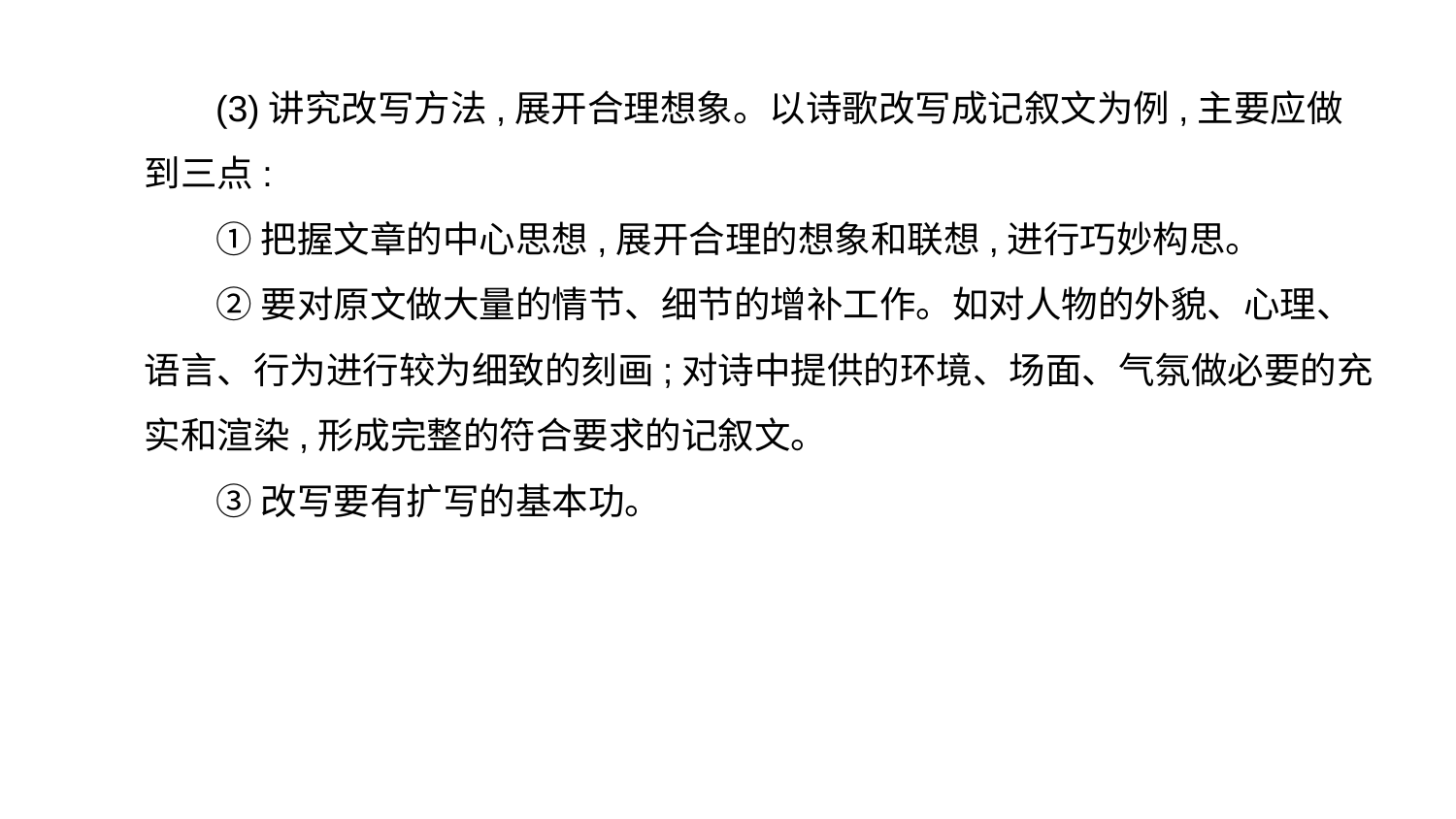

(3)讲究改写方法,展开合理想象。以诗歌改写成记叙文为例,主要应做到三点:
①把握文章的中心思想,展开合理的想象和联想,进行巧妙构思。
②要对原文做大量的情节、细节的增补工作。如对人物的外貌、心理、语言、行为进行较为细致的刻画;对诗中提供的环境、场面、气氛做必要的充实和渲染,形成完整的符合要求的记叙文。
③改写要有扩写的基本功。